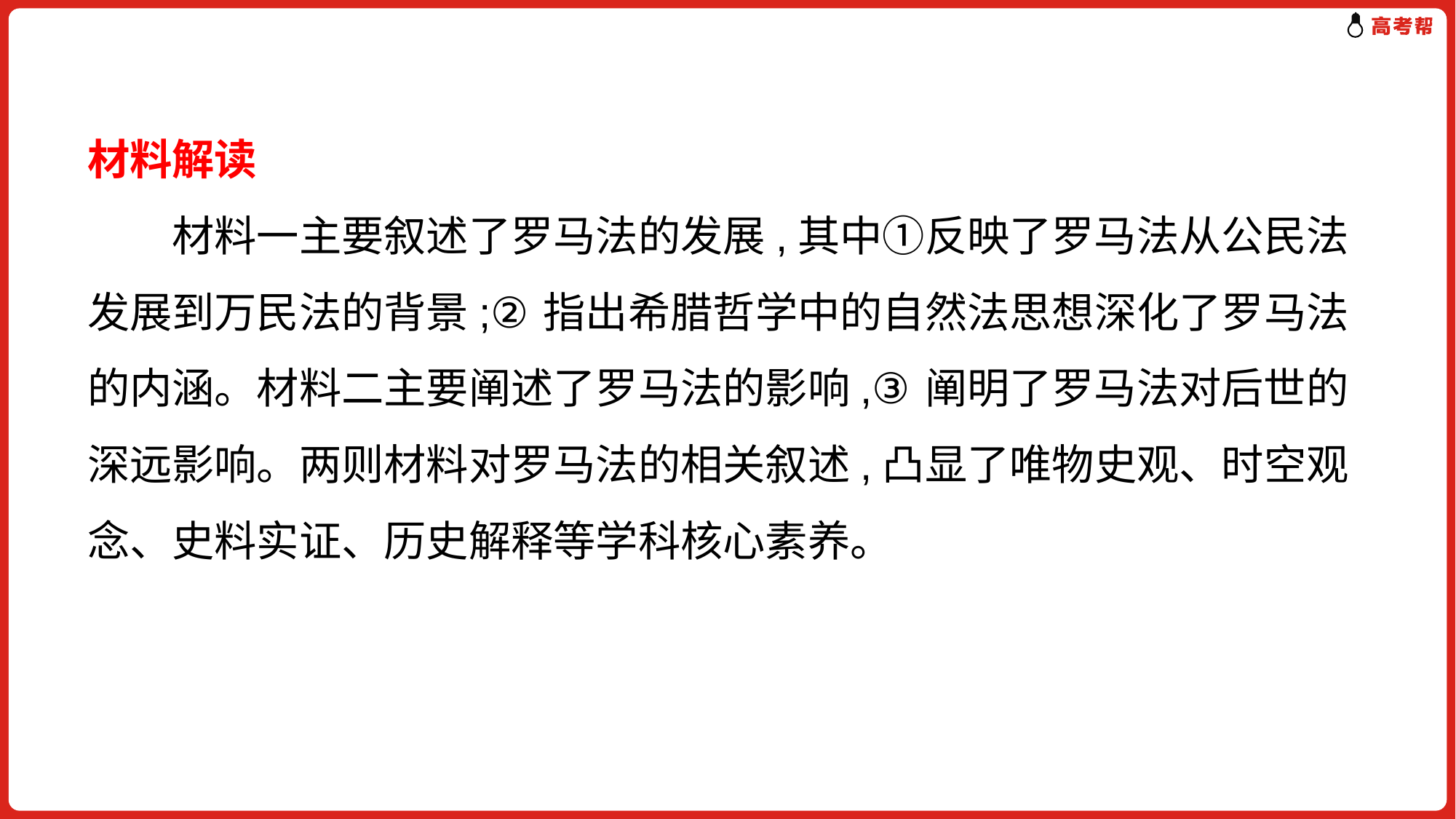

材料解读
　　材料一主要叙述了罗马法的发展,其中①反映了罗马法从公民法发展到万民法的背景;②指出希腊哲学中的自然法思想深化了罗马法的内涵。材料二主要阐述了罗马法的影响,③阐明了罗马法对后世的深远影响。两则材料对罗马法的相关叙述,凸显了唯物史观、时空观念、史料实证、历史解释等学科核心素养。